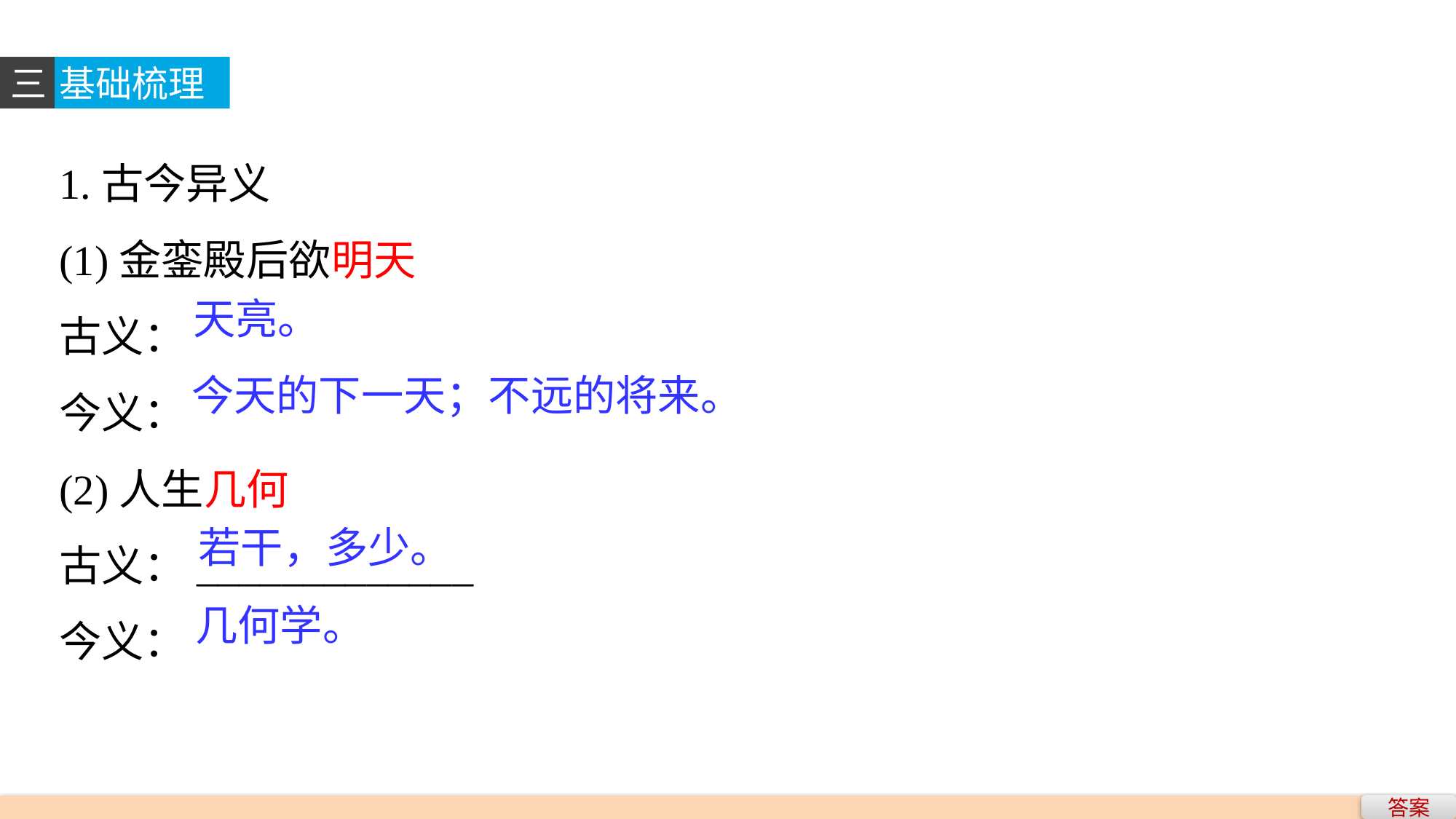

三
基础梳理
1.古今异义
(1)金銮殿后欲明天
古义：
今义：
(2)人生几何
古义：_____________
今义：
天亮。
今天的下一天；不远的将来。
若干，多少。
几何学。
答案